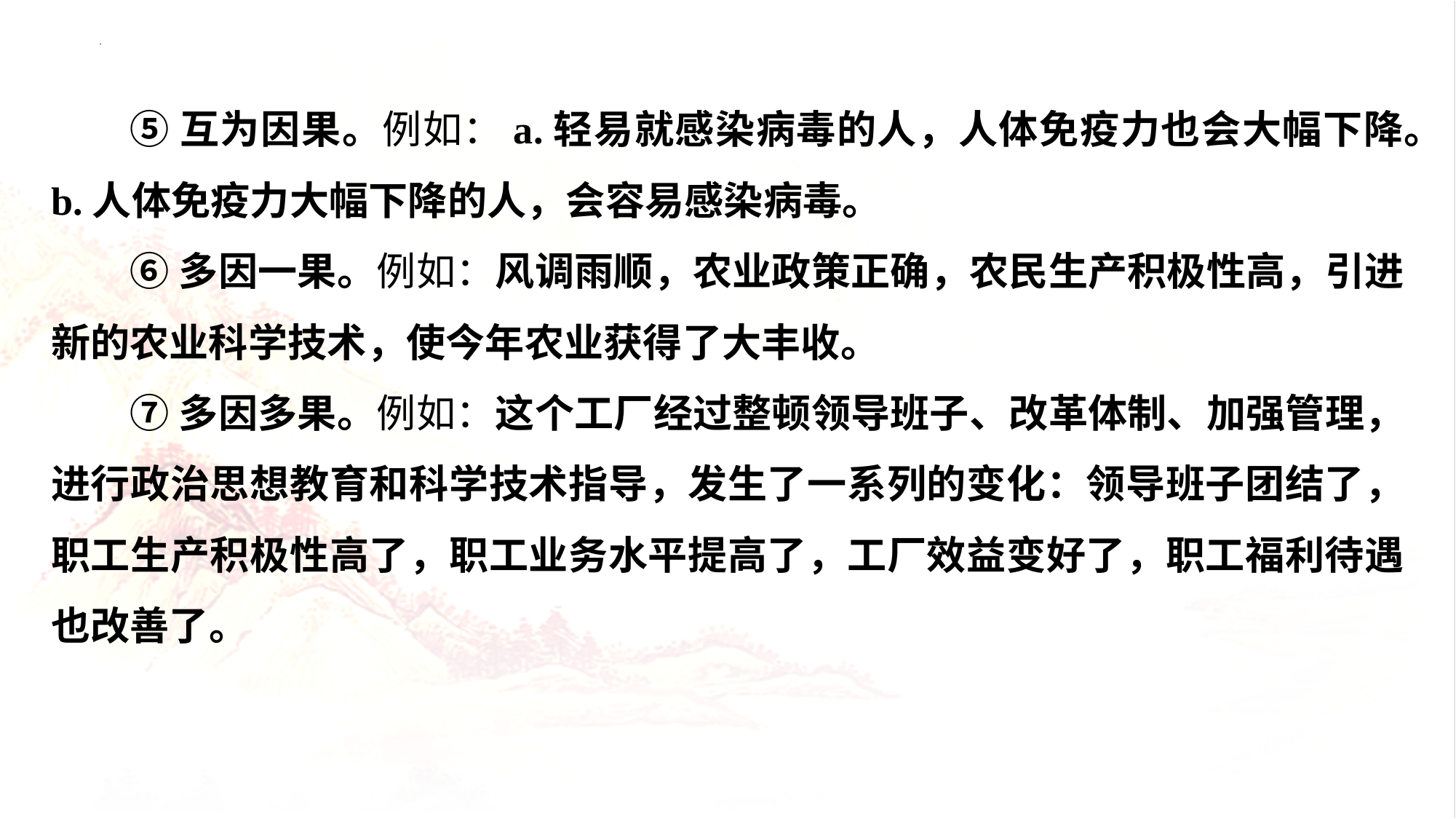

⑤互为因果。例如：a.轻易就感染病毒的人，人体免疫力也会大幅下降。b.人体免疫力大幅下降的人，会容易感染病毒。
⑥多因一果。例如：风调雨顺，农业政策正确，农民生产积极性高，引进新的农业科学技术，使今年农业获得了大丰收。
⑦多因多果。例如：这个工厂经过整顿领导班子、改革体制、加强管理，进行政治思想教育和科学技术指导，发生了一系列的变化：领导班子团结了，职工生产积极性高了，职工业务水平提高了，工厂效益变好了，职工福利待遇也改善了。